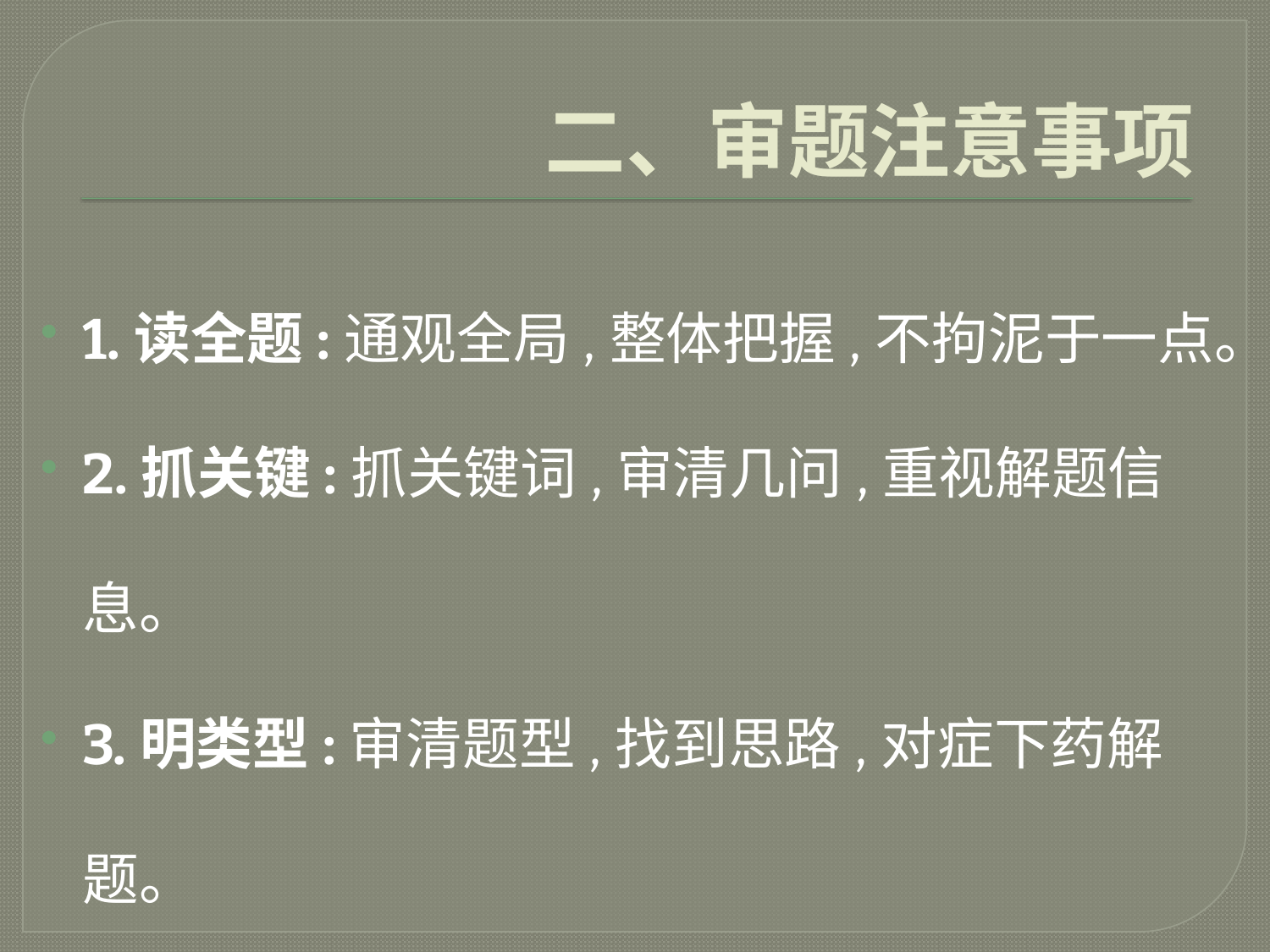

# 二、审题注意事项
1.读全题:通观全局,整体把握,不拘泥于一点。
2.抓关键:抓关键词,审清几问,重视解题信息。
3.明类型:审清题型,找到思路,对症下药解题。
4.看分值:查看分值,推测要点,对应要点答题。